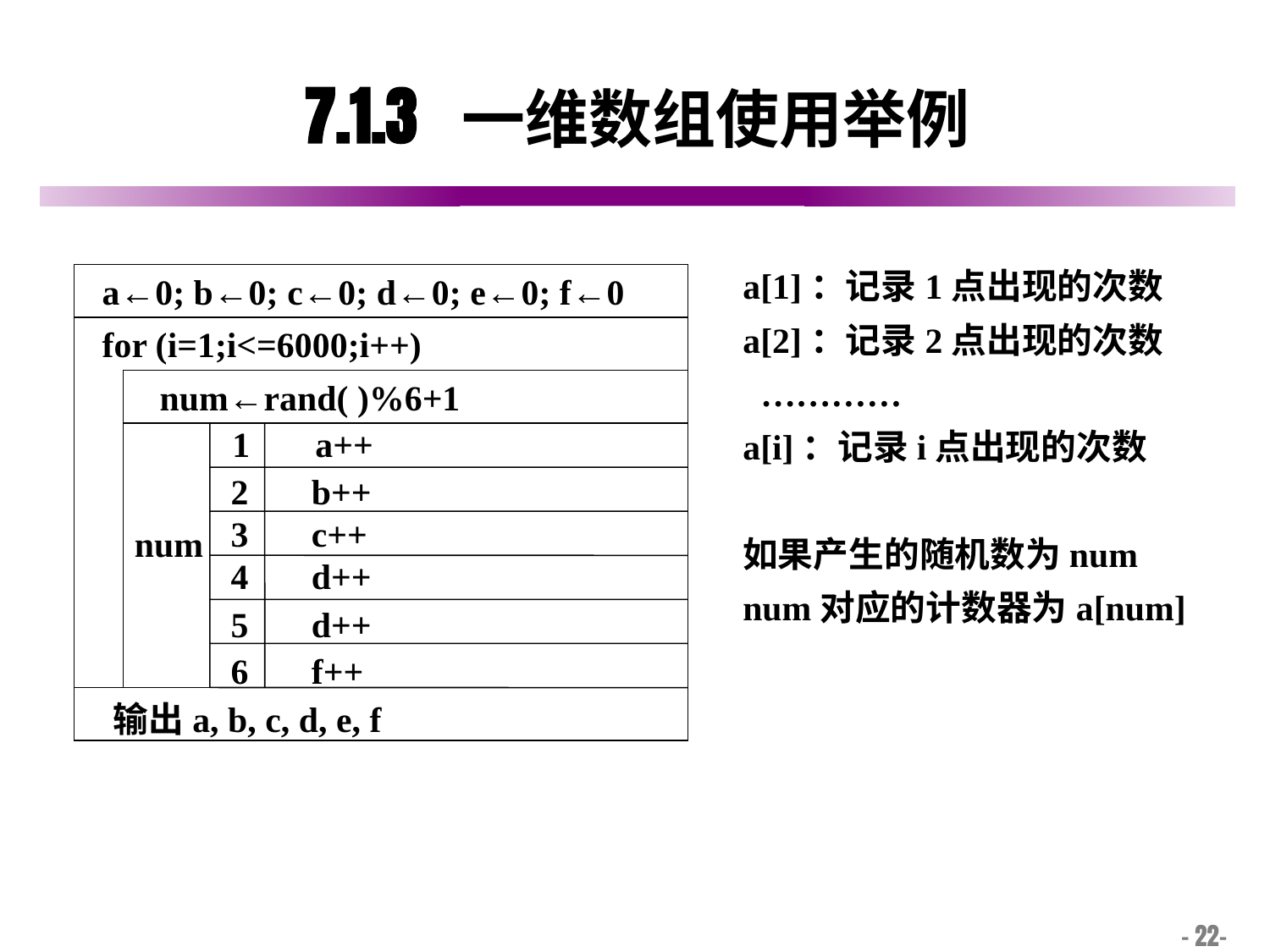

# 7.1.3  一维数组使用举例
a[1]：记录1点出现的次数
a[2]：记录2点出现的次数
  …………
a[i]：记录i点出现的次数

如果产生的随机数为num
num对应的计数器为a[num]

  a←0; b←0; c←0; d←0; e←0; f←0
  for (i=1;i<=6000;i++)

   num←rand( )%6+1
1
a++

2
b++
3
c++
num
4
d++
5
d++
6
f++
输出a, b, c, d, e, f
 - 22-